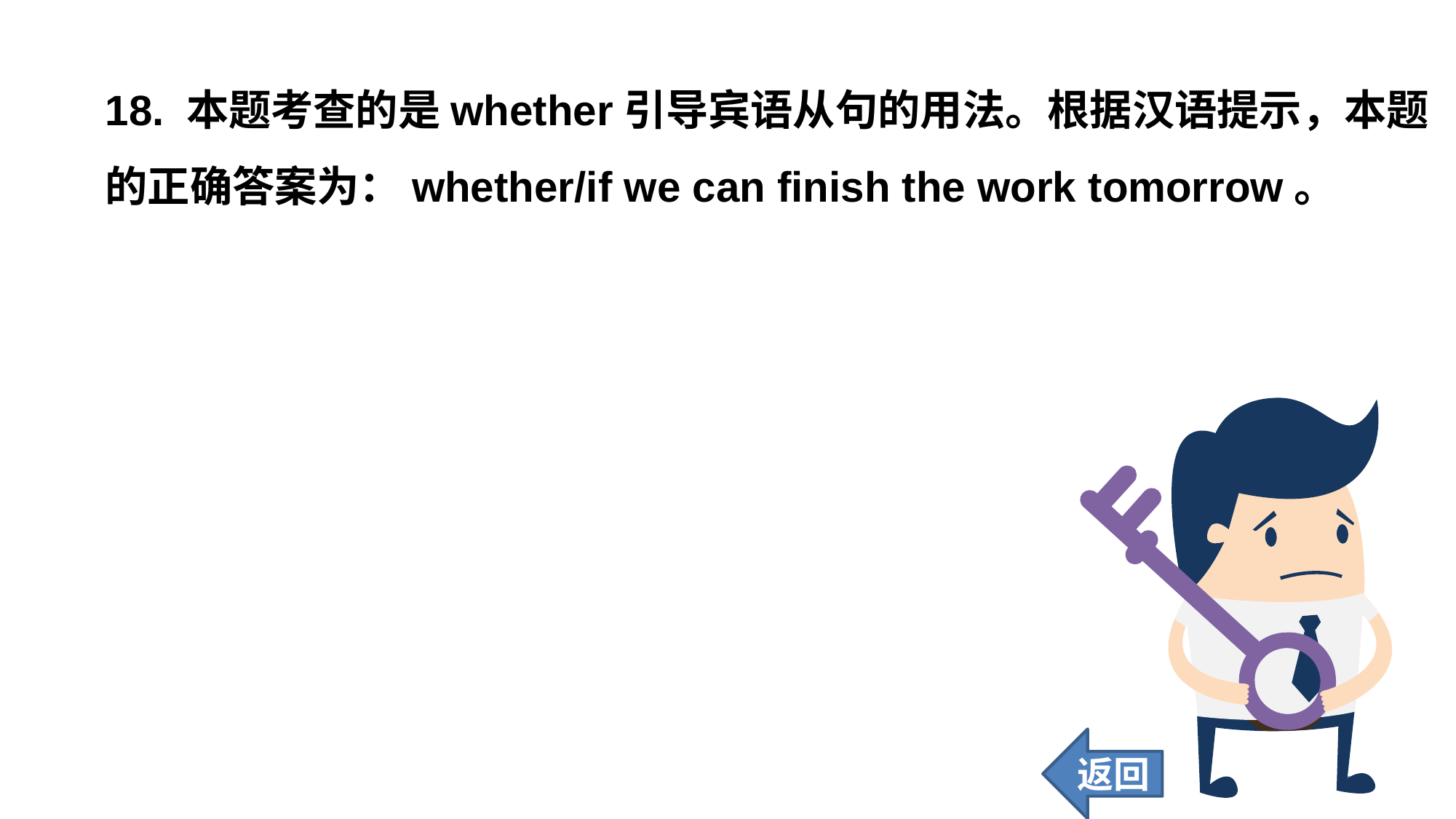

18. 本题考查的是whether引导宾语从句的用法。根据汉语提示，本题的正确答案为：whether/if we can finish the work tomorrow。

返回
161